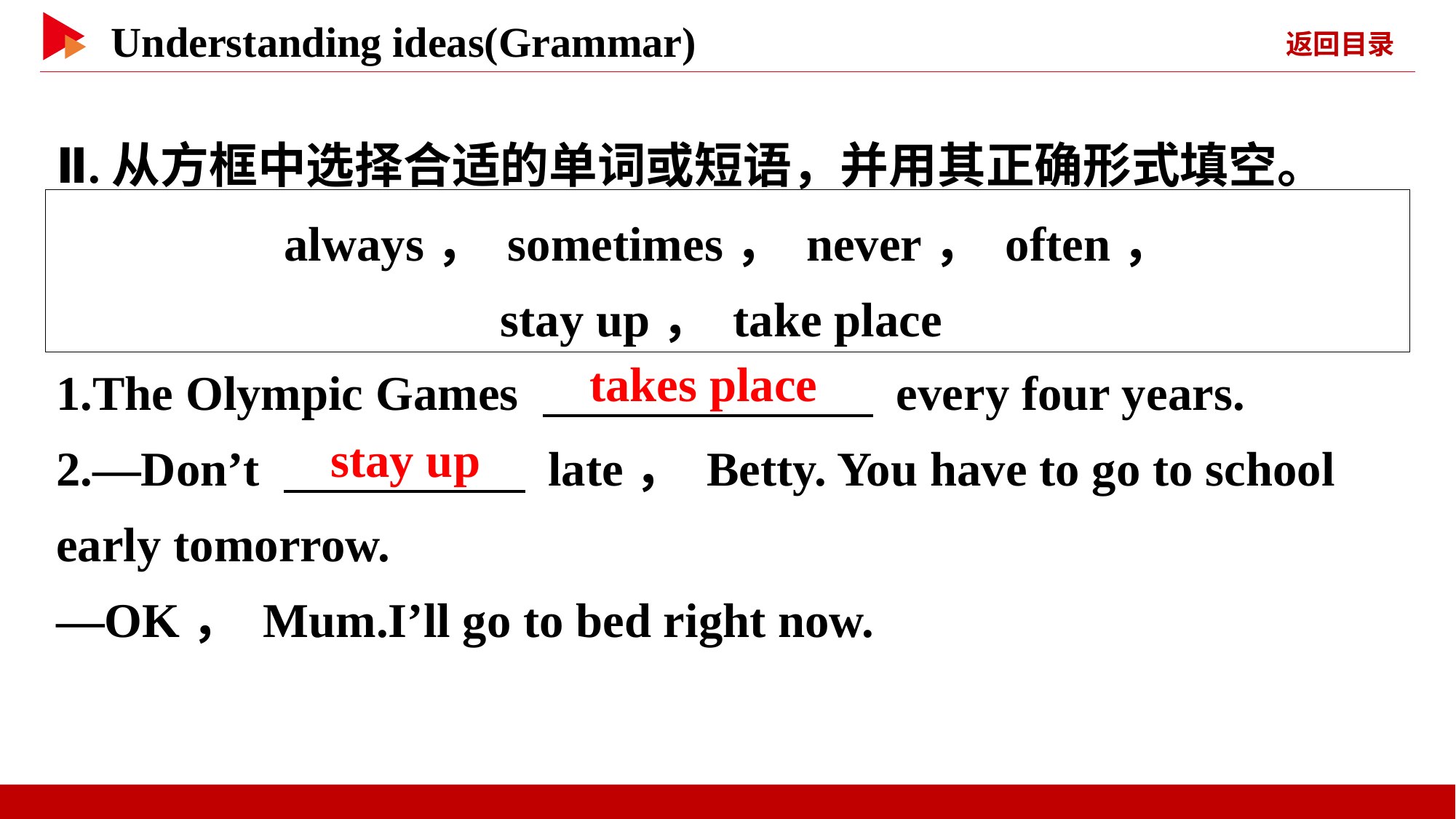

Ⅱ.从方框中选择合适的单词或短语，并用其正确形式填空。

1.The Olympic Games 　                     　 every four years.
2.—Don’t 　             　 late， Betty. You have to go to school early tomorrow.
—OK， Mum.I’ll go to bed right now.
always， sometimes， never， often，
stay up， take place
　takes place
　stay up